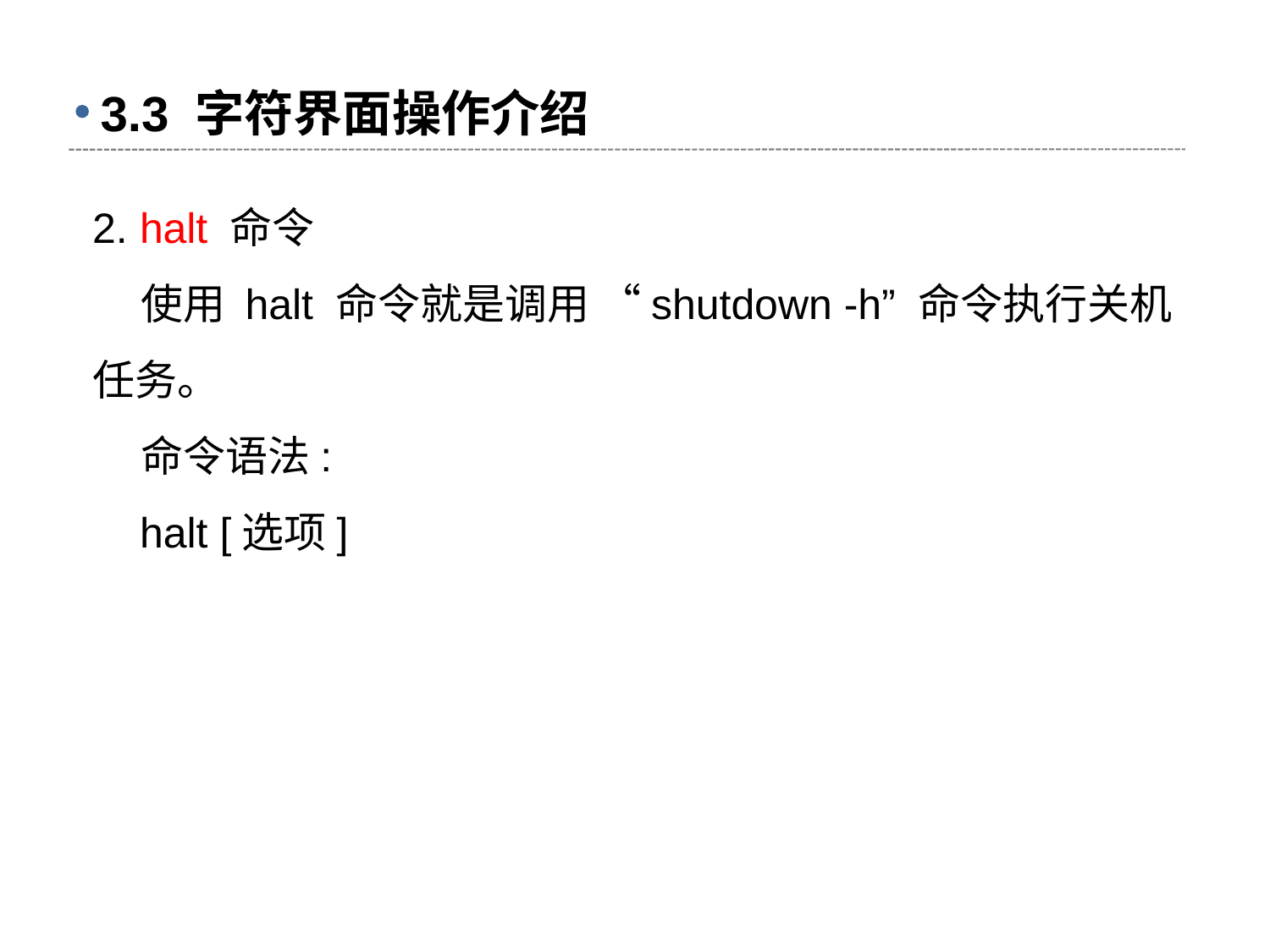

# 3.3 字符界面操作介绍
2. halt 命令
    使用 halt 命令就是调用 “shutdown -h” 命令执行关机任务。
    命令语法:
    halt [选项]